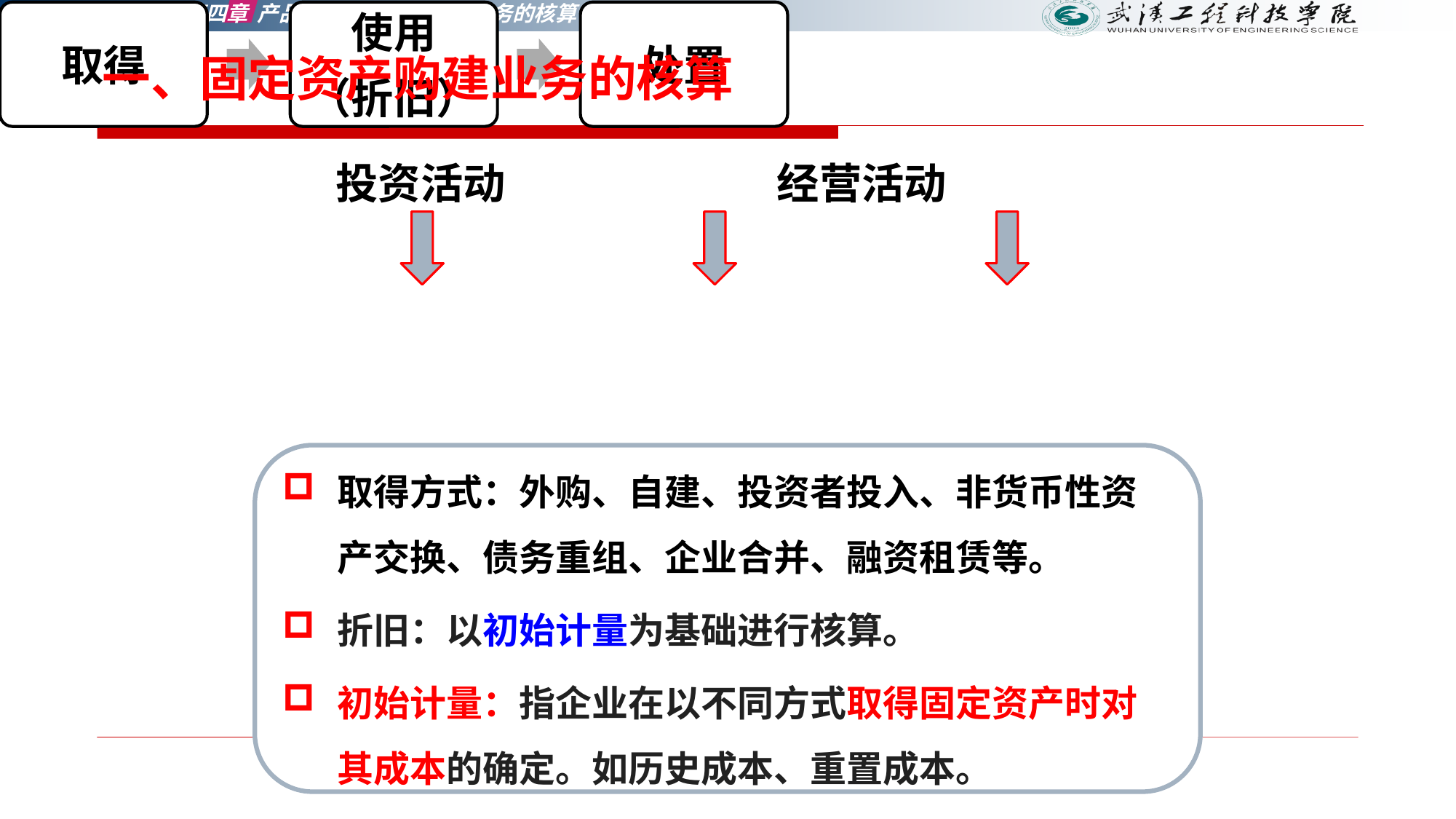

# 一、固定资产购建业务的核算
投资活动
经营活动

取得

使用
（折旧）

处置
取得方式：外购、自建、投资者投入、非货币性资产交换、债务重组、企业合并、融资租赁等。
折旧：以初始计量为基础进行核算。
初始计量：指企业在以不同方式取得固定资产时对其成本的确定。如历史成本、重置成本。